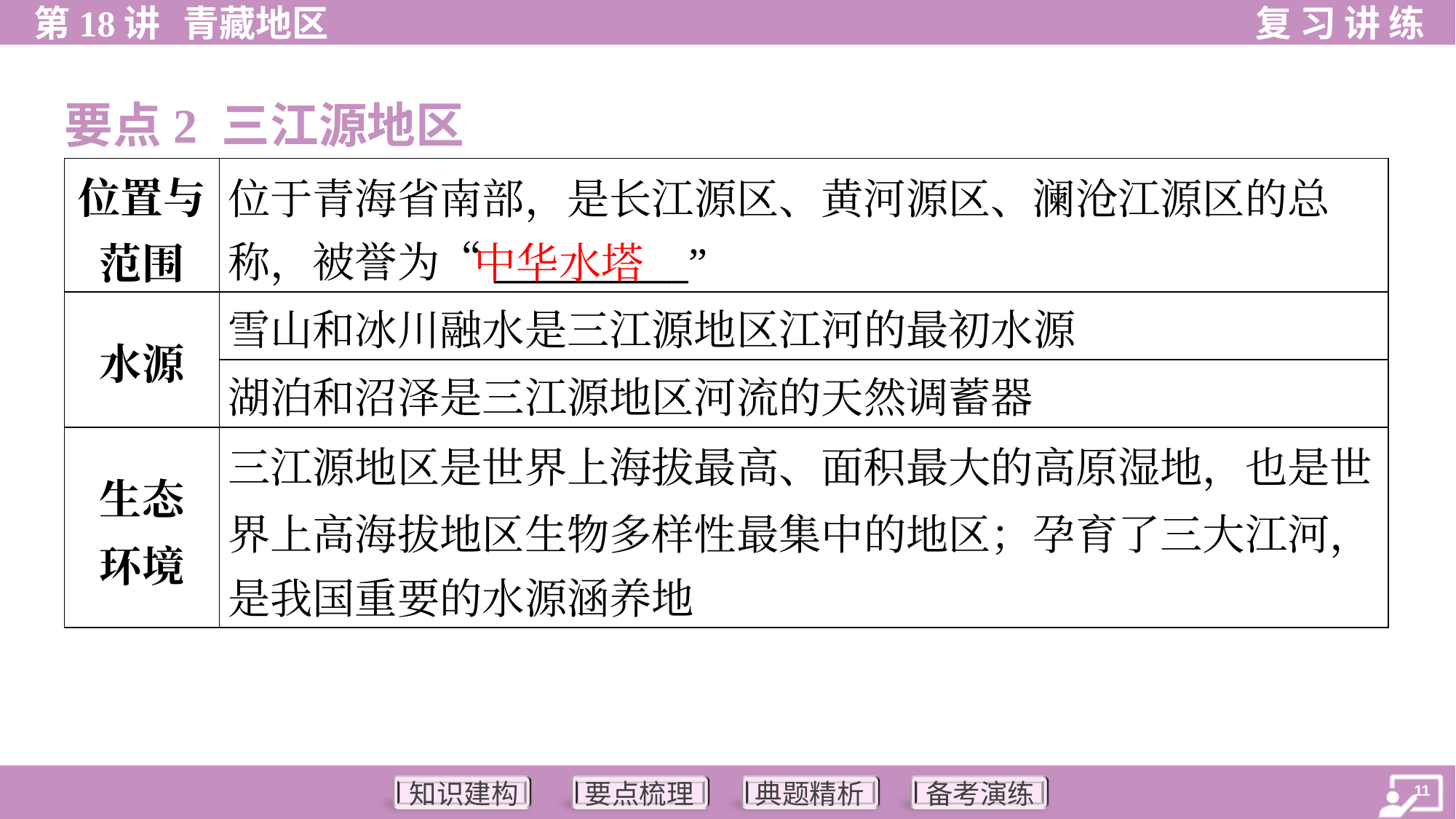

要点2 三江源地区
| 位置与 范围 | 位于青海省南部，是长江源区、黄河源区、澜沧江源区的总 称，被誉为“\_\_\_\_\_\_\_\_\_\_” |
| --- | --- |
| 水源 | 雪山和冰川融水是三江源地区江河的最初水源 |
|  | 湖泊和沼泽是三江源地区河流的天然调蓄器 |
| 生态 环境 | 三江源地区是世界上海拔最高、面积最大的高原湿地，也是世 界上高海拔地区生物多样性最集中的地区；孕育了三大江河， 是我国重要的水源涵养地 |
中华水塔